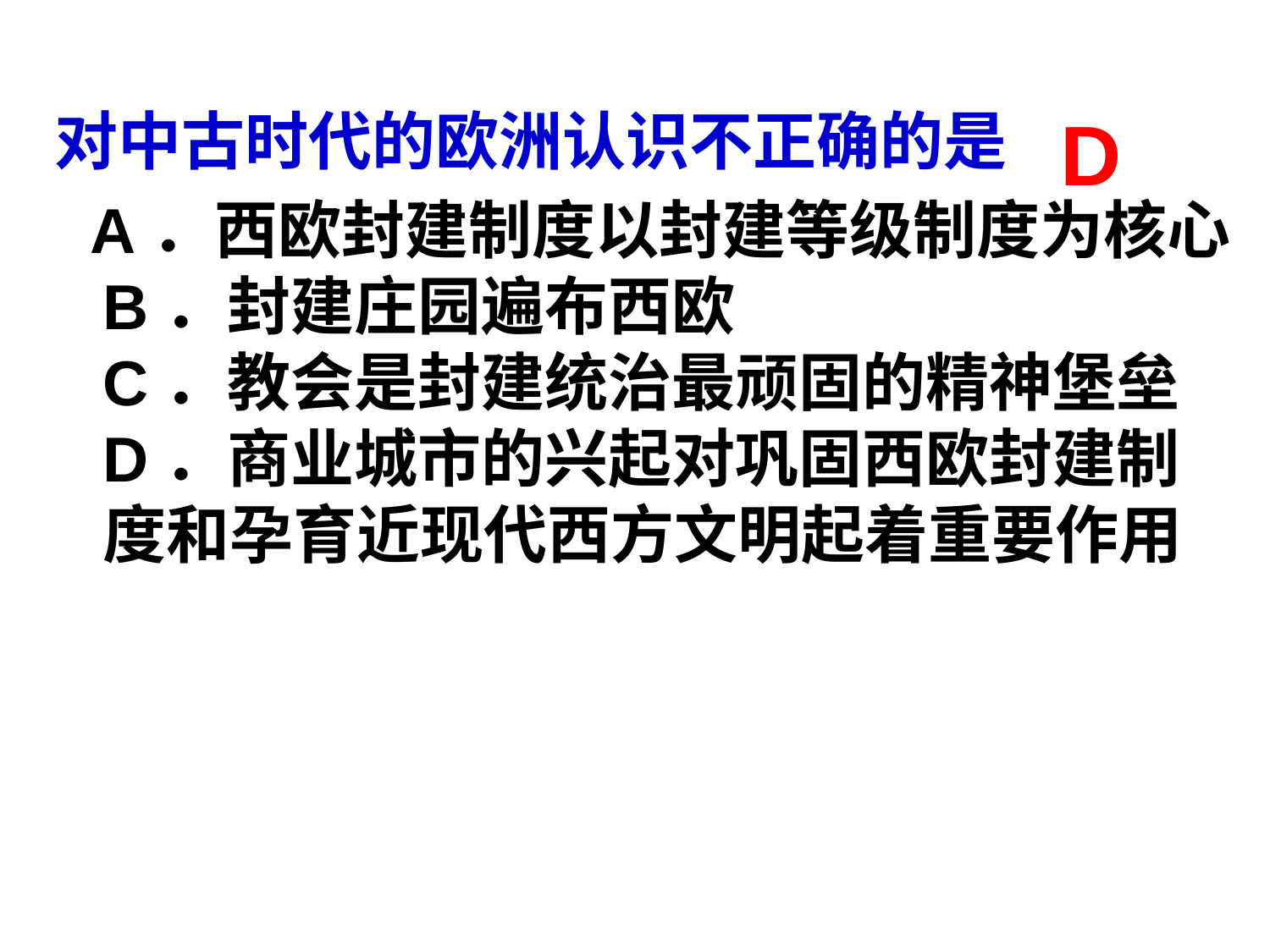

对中古时代的欧洲认识不正确的是
  A．西欧封建制度以封建等级制度为核心
B．封建庄园遍布西欧
C．教会是封建统治最顽固的精神堡垒
D．商业城市的兴起对巩固西欧封建制度和孕育近现代西方文明起着重要作用
D